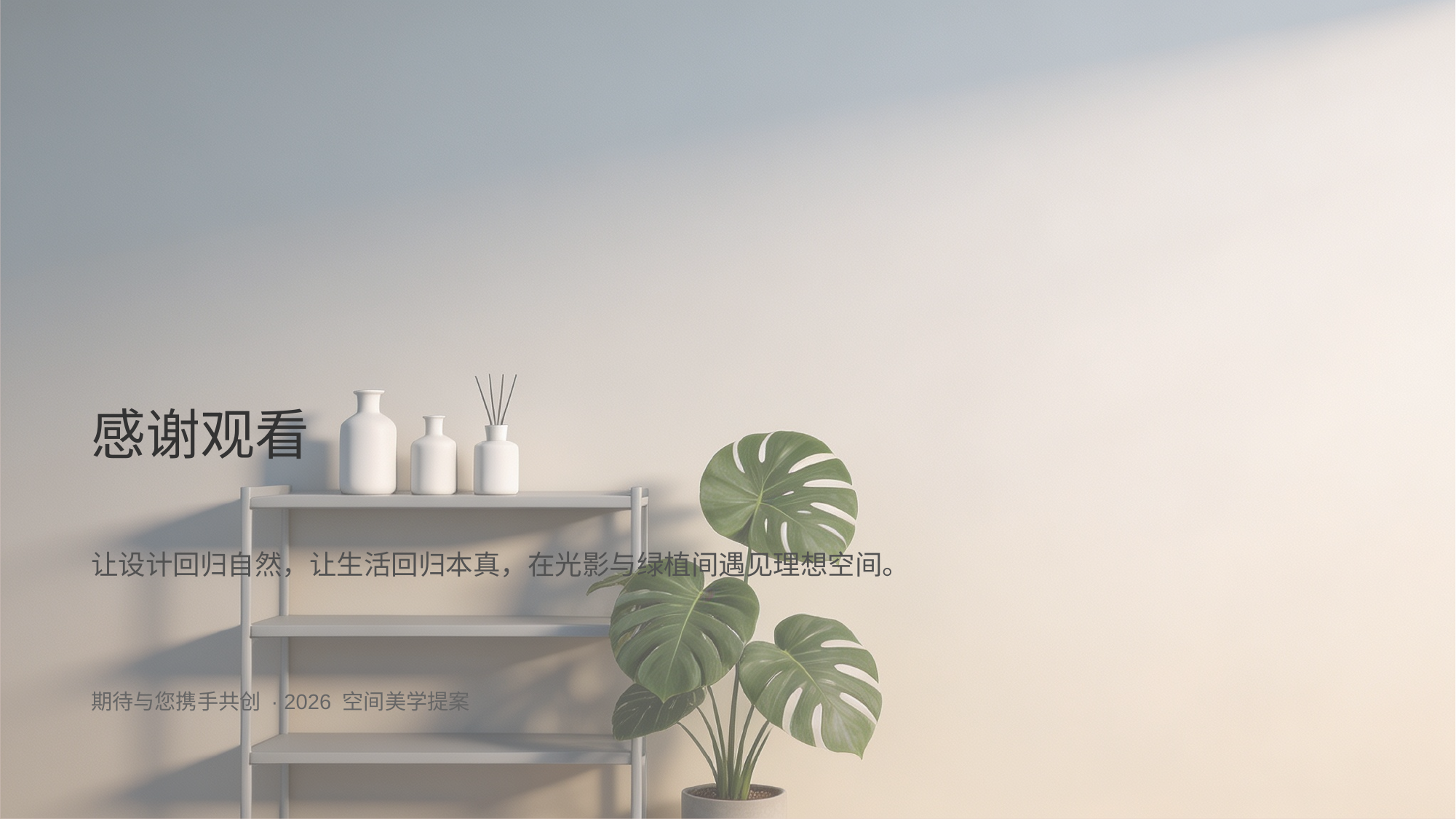

感谢观看
让设计回归自然，让生活回归本真，在光影与绿植间遇见理想空间。
期待与您携手共创 · 2026 空间美学提案